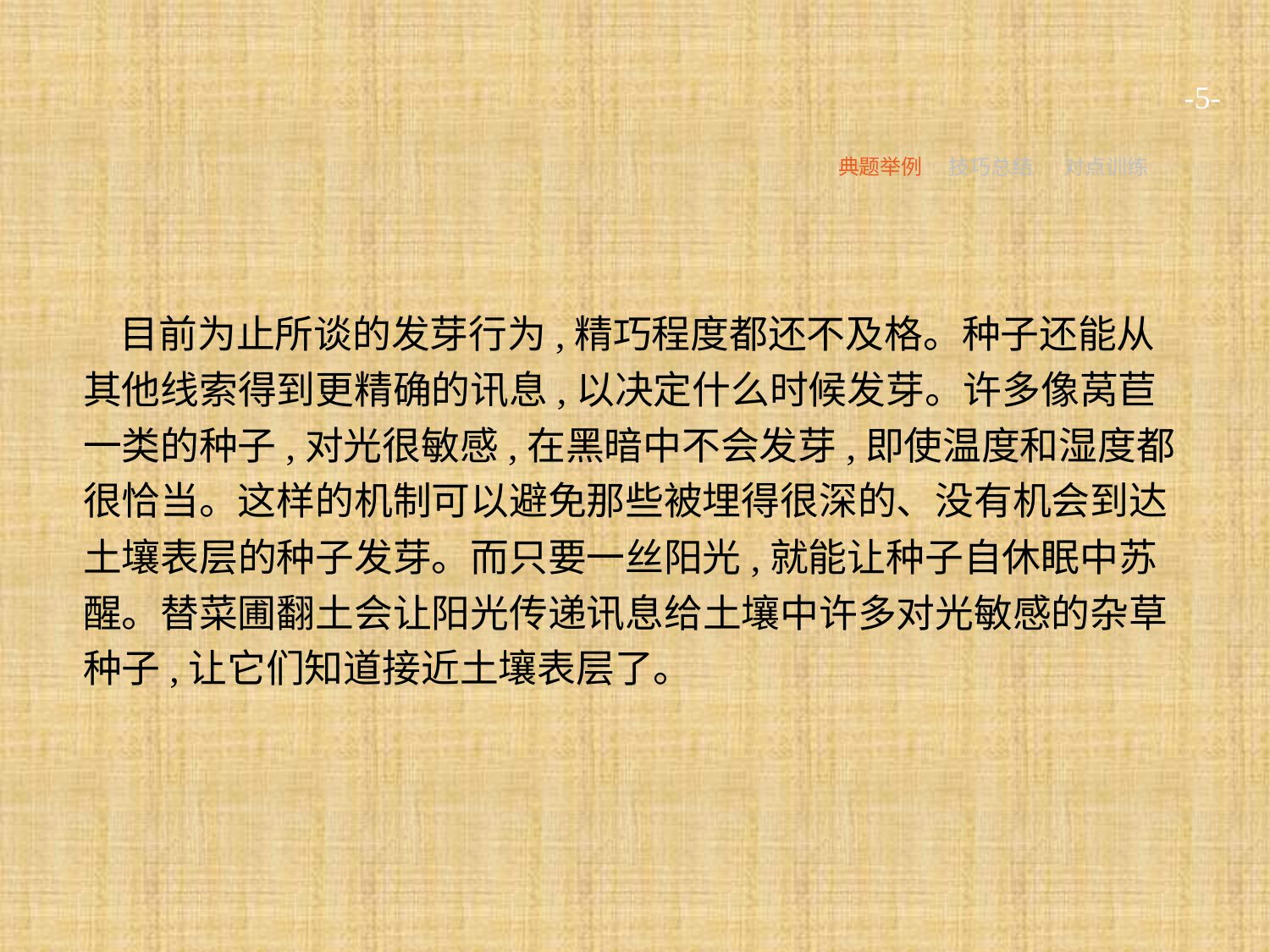

-5-
典题举例
技巧总结
对点训练
目前为止所谈的发芽行为,精巧程度都还不及格。种子还能从其他线索得到更精确的讯息,以决定什么时候发芽。许多像莴苣一类的种子,对光很敏感,在黑暗中不会发芽,即使温度和湿度都很恰当。这样的机制可以避免那些被埋得很深的、没有机会到达土壤表层的种子发芽。而只要一丝阳光,就能让种子自休眠中苏醒。替菜圃翻土会让阳光传递讯息给土壤中许多对光敏感的杂草种子,让它们知道接近土壤表层了。